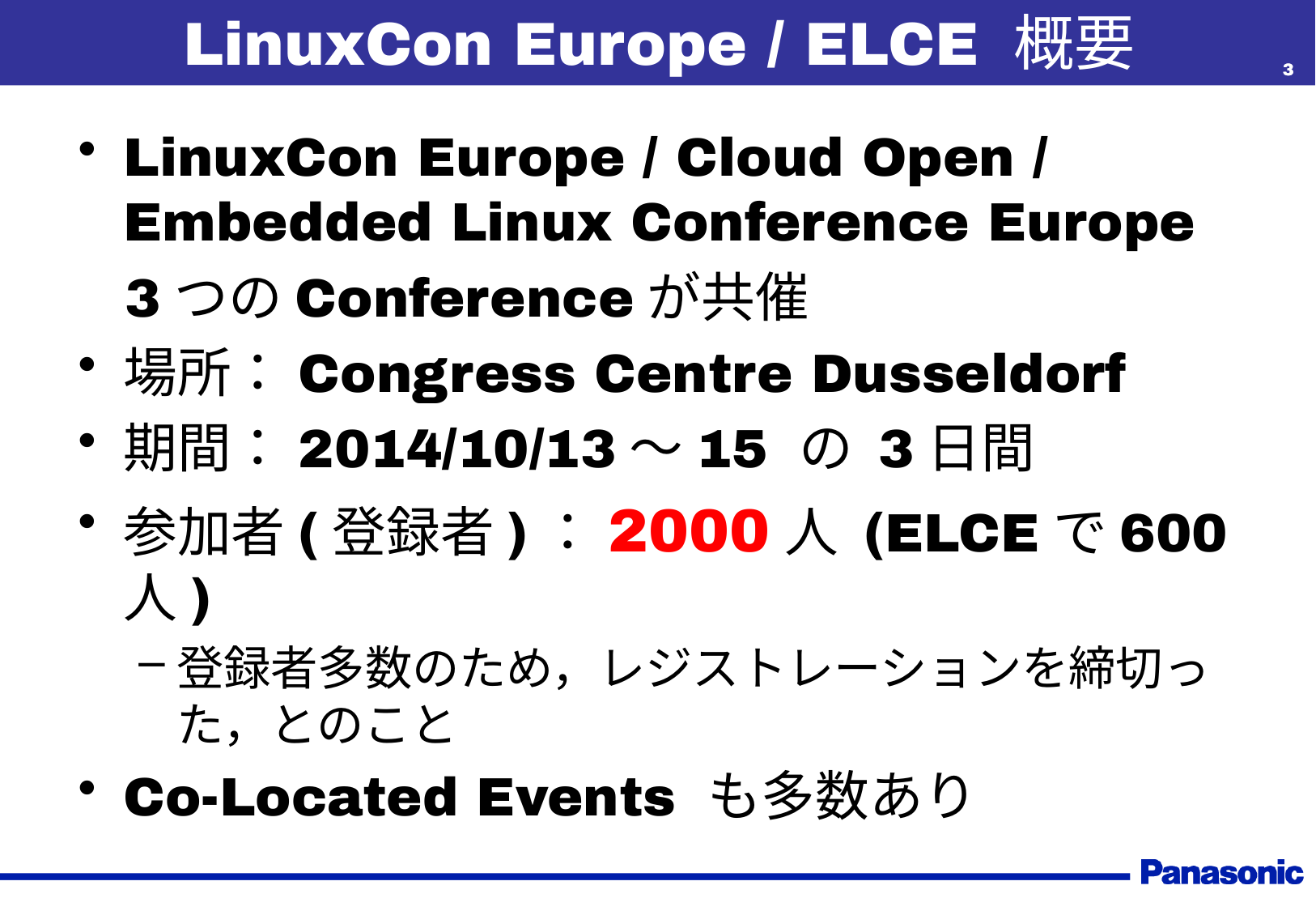

# LinuxCon Europe / ELCE 概要
3
3
LinuxCon Europe / Cloud Open / Embedded Linux Conference Europe
	3つのConferenceが共催
場所：Congress Centre Dusseldorf
期間：2014/10/13～15 の 3日間
参加者(登録者)：2000人 (ELCEで600人)
登録者多数のため，レジストレーションを締切った，とのこと
Co-Located Events も多数あり